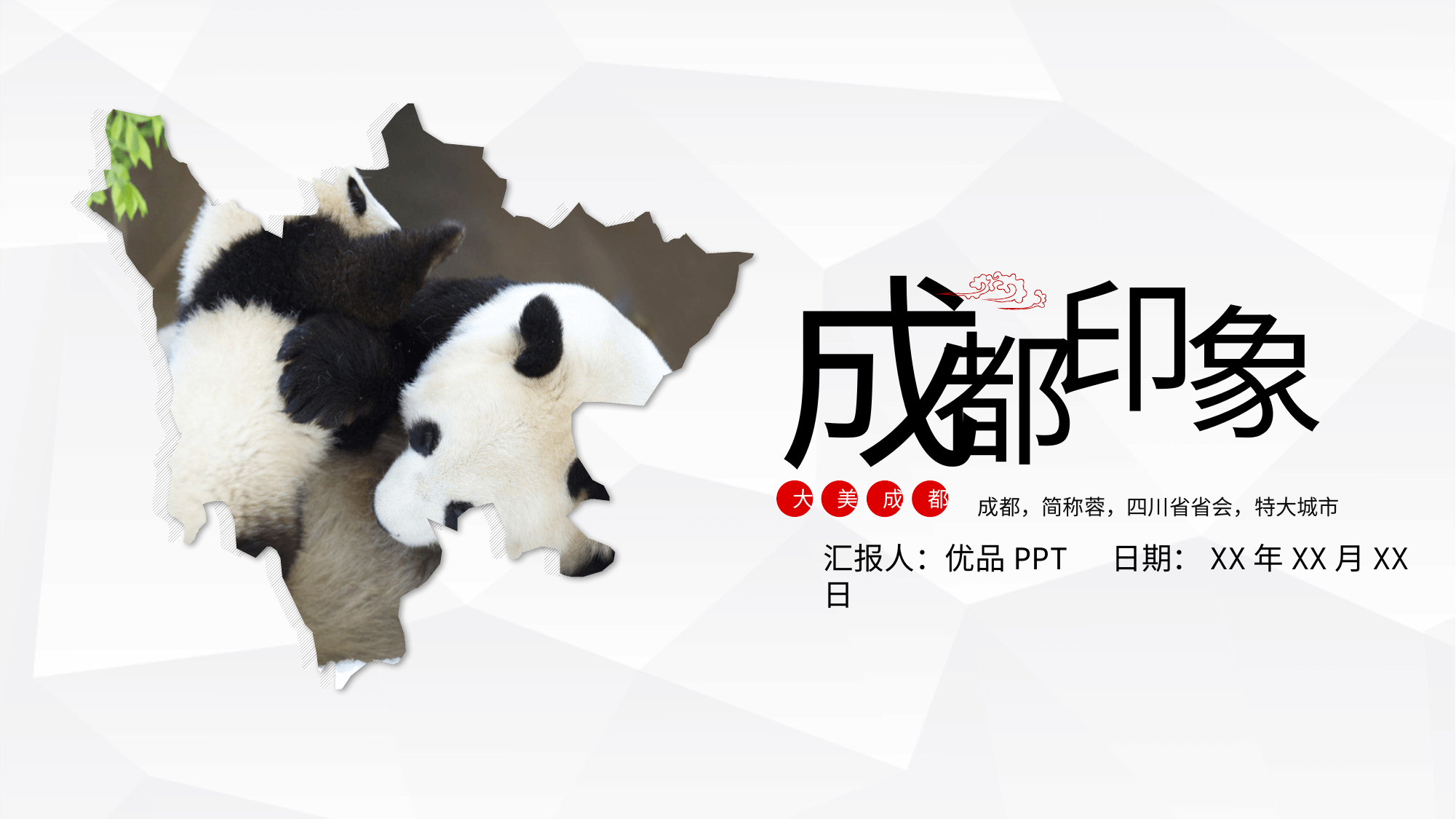

成

印

象
都
成都，简称蓉，四川省省会，特大城市
大
美
成
都
汇报人：优品PPT  日期：XX年XX月XX日